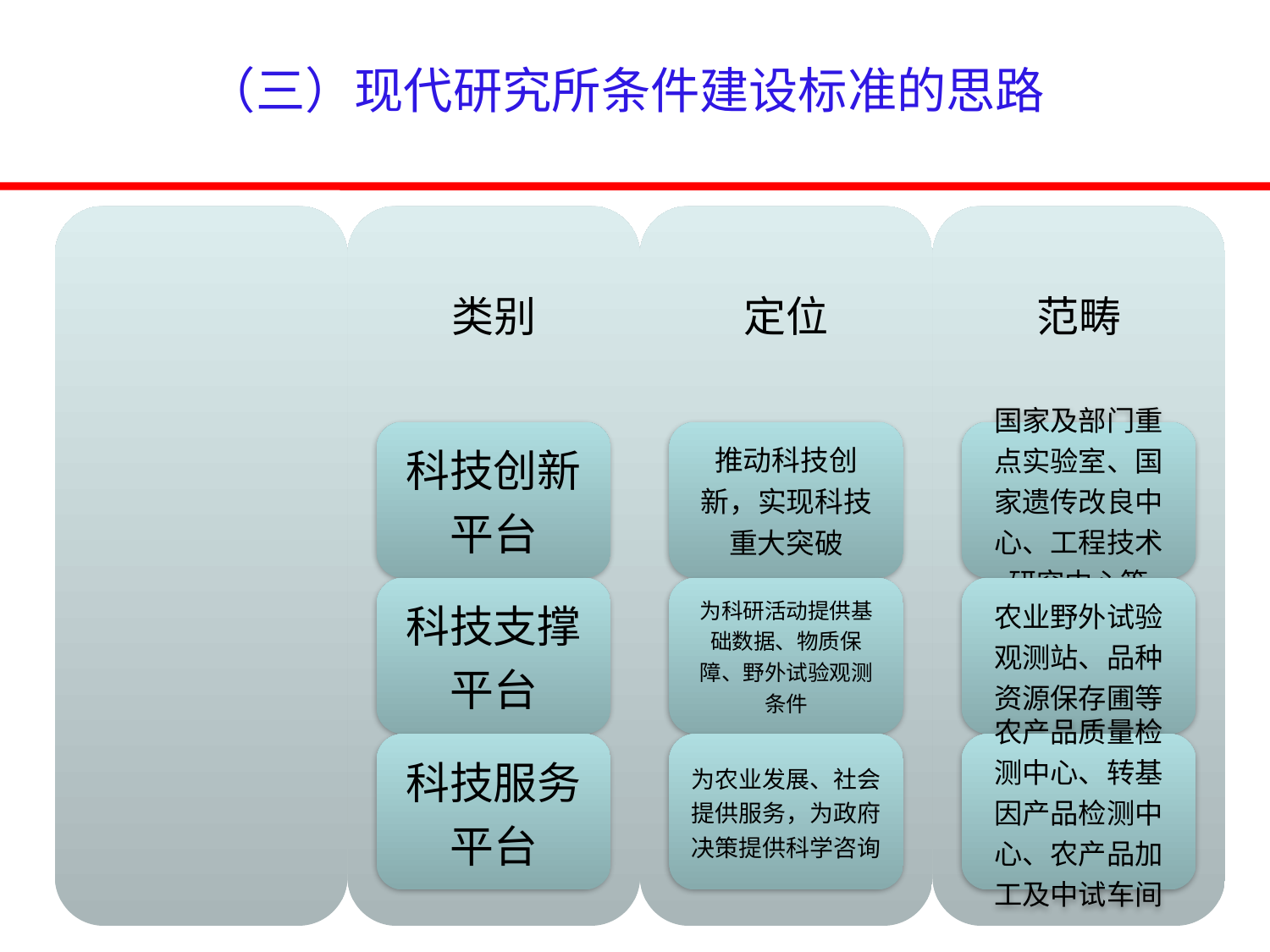

（三）现代研究所条件建设标准的思路

业
平
台
建
设
科技创新平台
科技支撑平台
定位
推动科技创新，实现科技重大突破
为科研活动提供基础数据、物质保障、野外试验观测条件
范畴
国家及部门重点实验室、国家遗传改良中心、工程技术研究中心等
农业野外试验观测站、品种资源保存圃等
类别
科技服务平台
为农业发展、社会提供服务，为政府决策提供科学咨询
农产品质量检测中心、转基因产品检测中心、农产品加工及中试车间